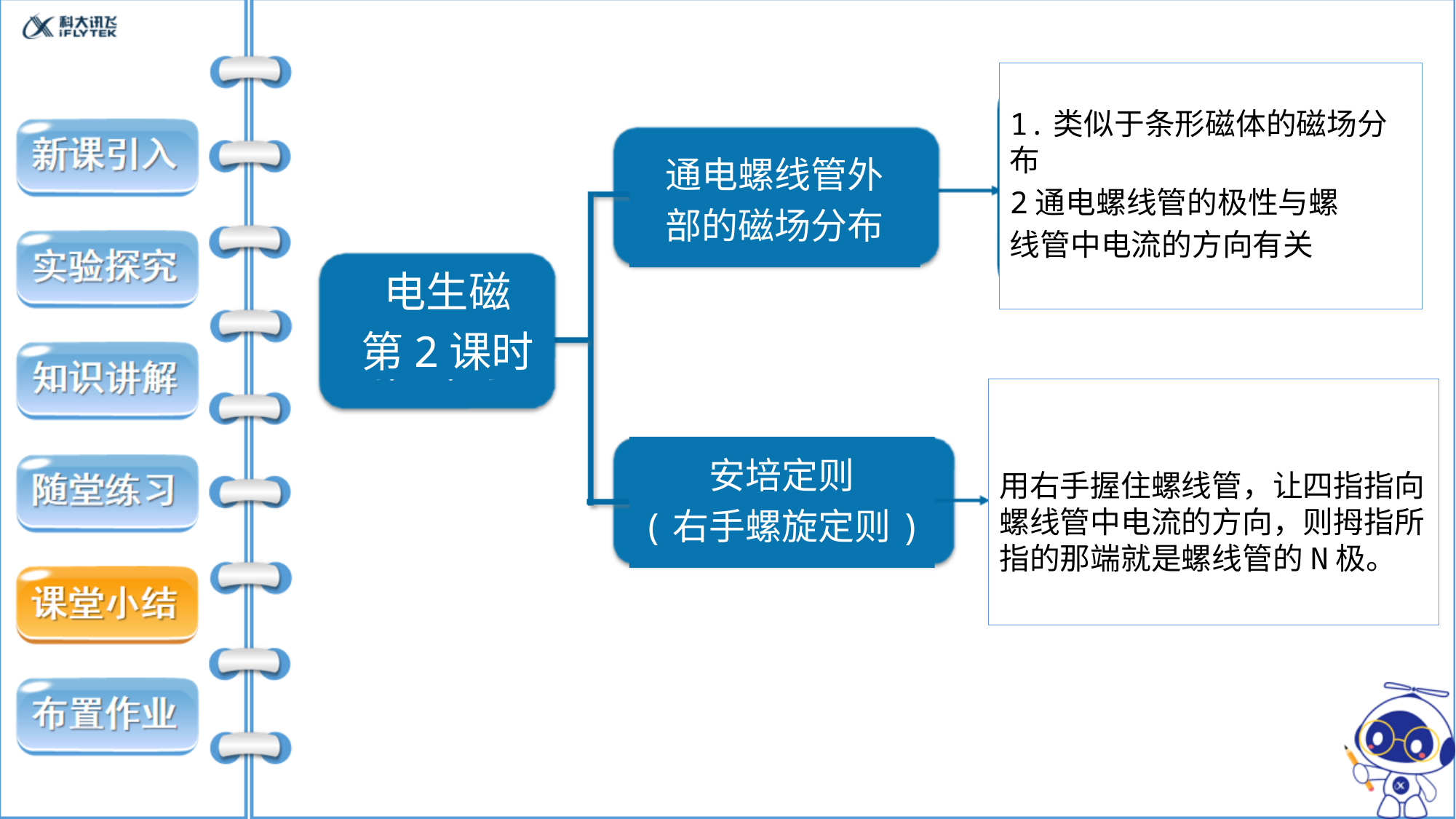

1.类似于条形磁体的磁场分布
2通电螺线管的极性与螺
线管中电流的方向有关
通电螺线管外
部的磁场分布
电生磁
第2课时

用右手握住螺线管，让四指指向螺线管中电流的方向，则拇指所指的那端就是螺线管的N极。
安培定则
(右手螺旋定则)